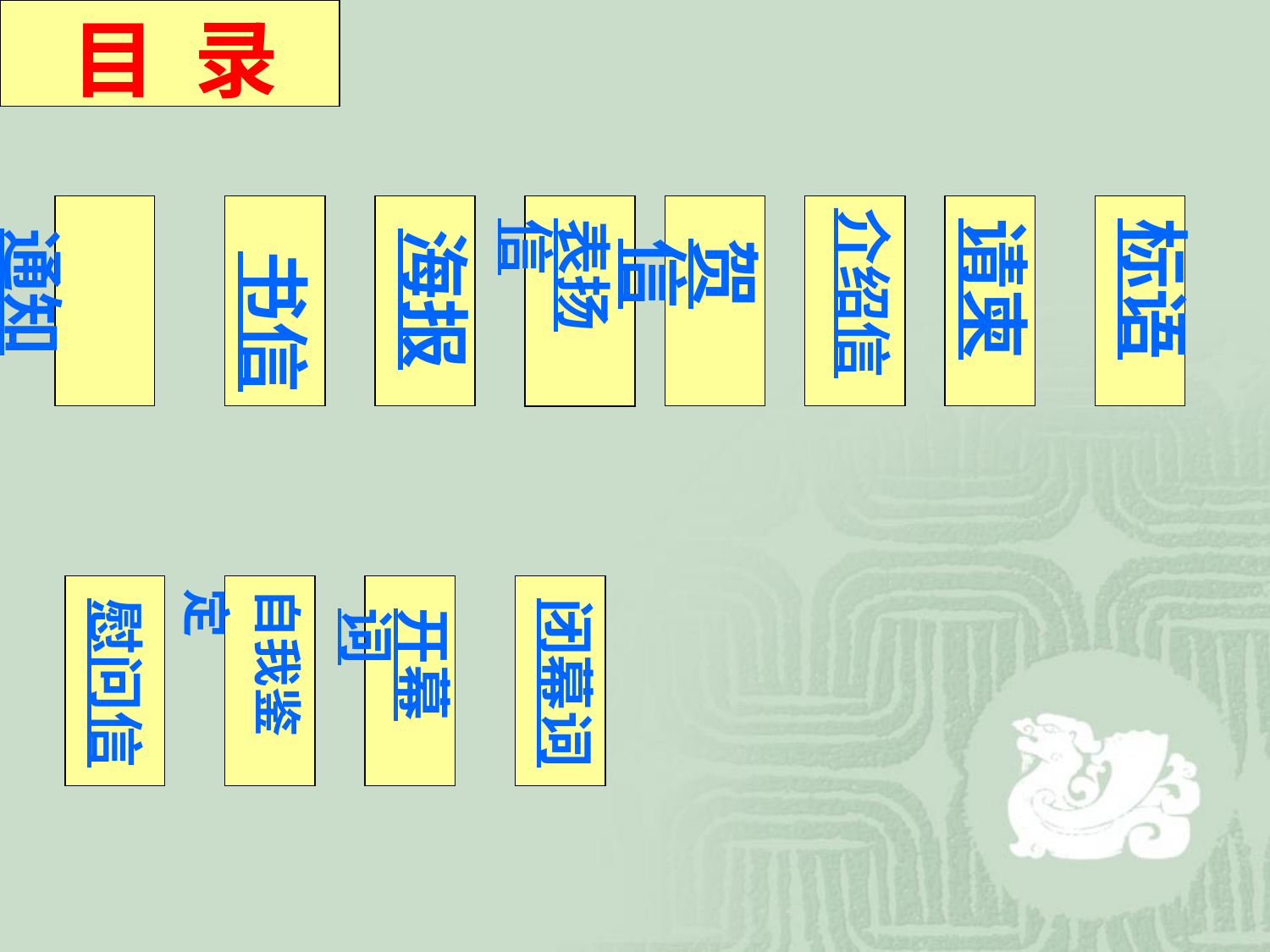

目  录

介绍信

 书信
表扬信
请柬
标语
 通知
海报

贺信

自我鉴定

慰问信
闭幕词
开幕词